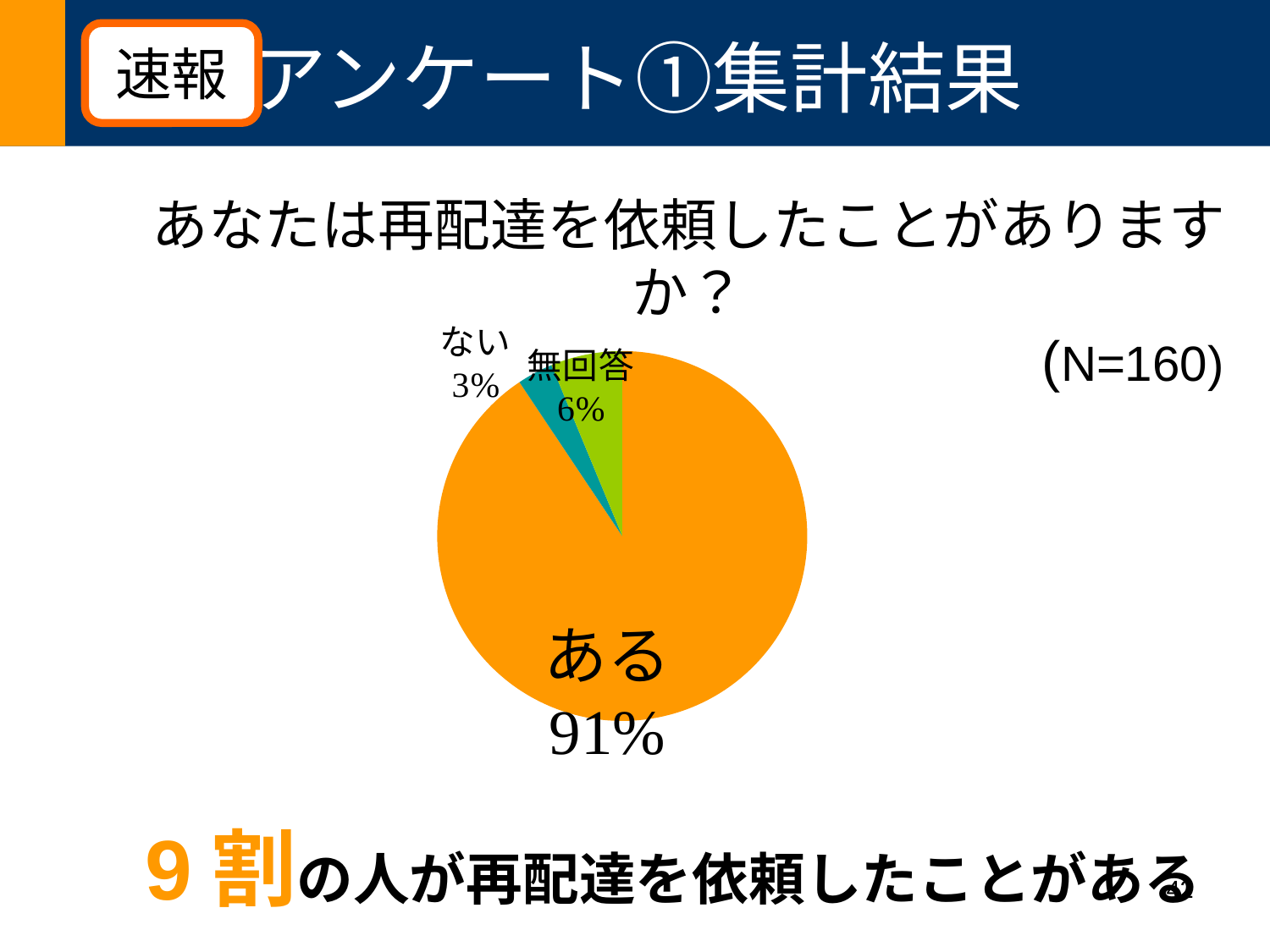

### Chart: 再配達依頼する割合

| Category |
|---|
# アンケート①集計結果
速報
あなたは再配達を依頼したことがありますか？
							(N=160)

### Chart

| Category |  |
|---|---|
| あり | 145.0 |
| なし | 5.0 |
| 無回答 | 10.0 |
9割の人が再配達を依頼したことがある
42